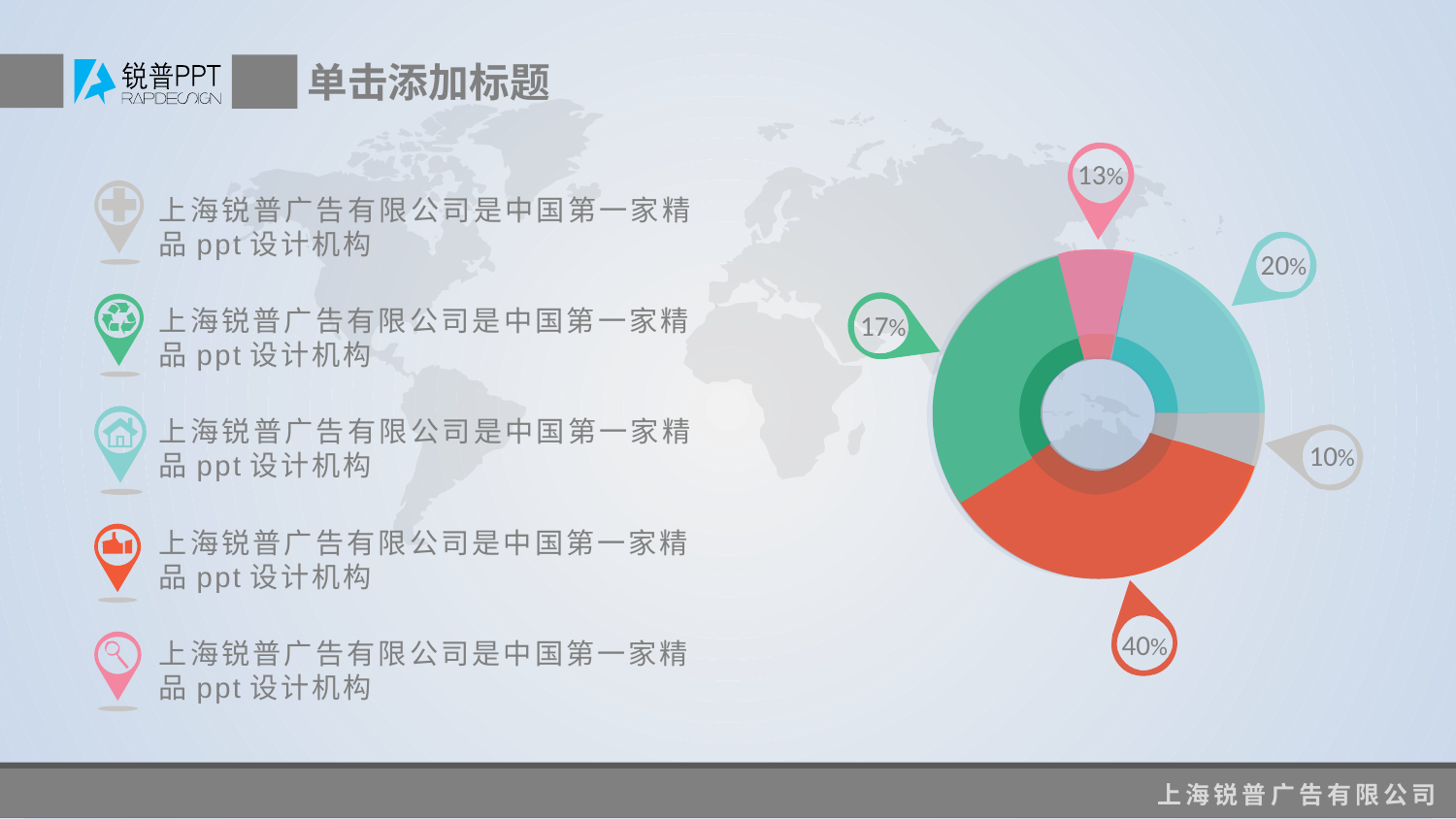

单击添加标题

13%

上海锐普广告有限公司是中国第一家精品ppt设计机构
上海锐普广告有限公司是中国第一家精品ppt设计机构
上海锐普广告有限公司是中国第一家精品ppt设计机构
上海锐普广告有限公司是中国第一家精品ppt设计机构
上海锐普广告有限公司是中国第一家精品ppt设计机构

20%

17%

10%

40%

上海锐普广告有限公司